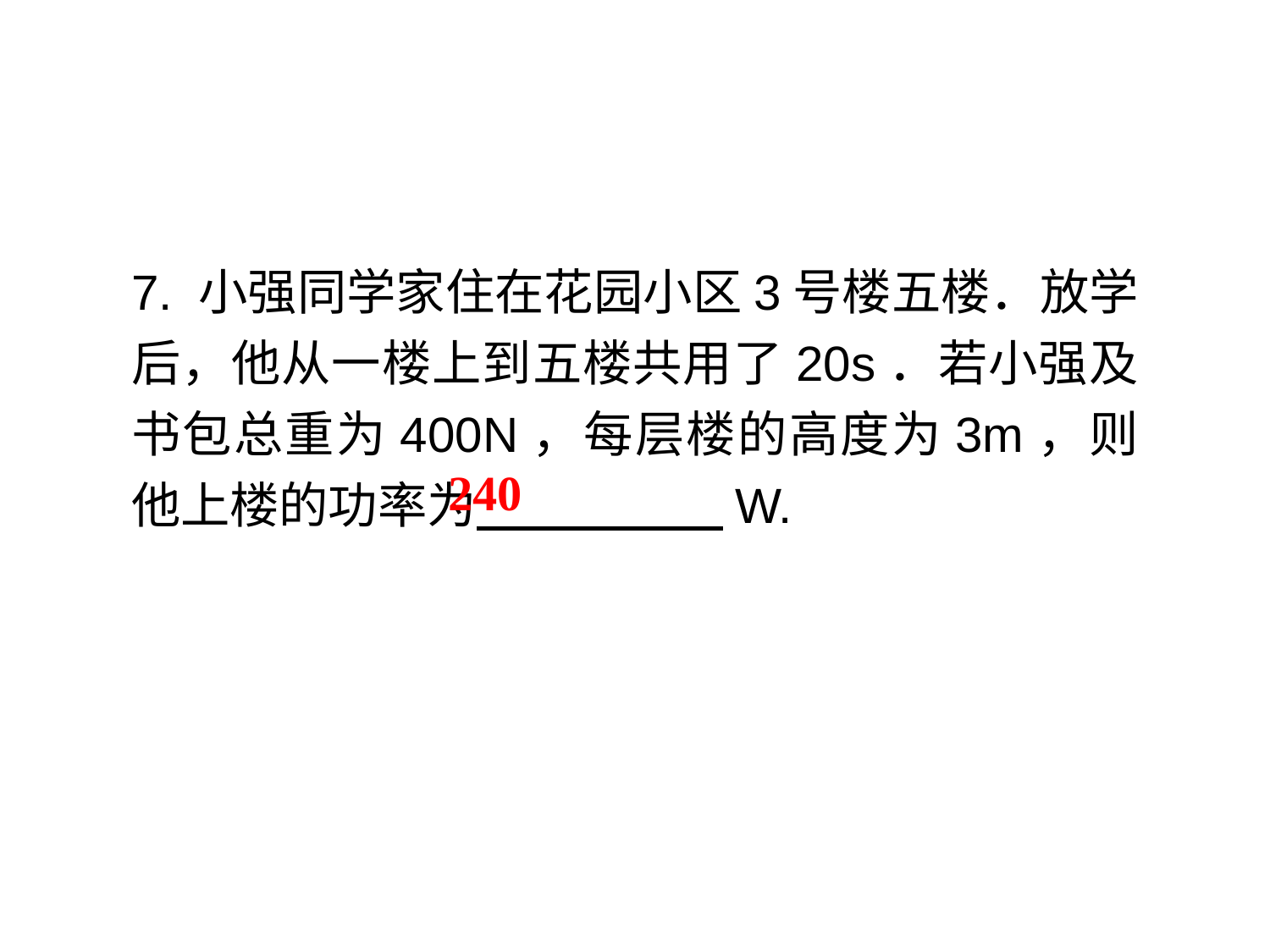

7. 小强同学家住在花园小区3号楼五楼．放学后，他从一楼上到五楼共用了20s．若小强及书包总重为400N，每层楼的高度为3m，则他上楼的功率为　　　　　W.
240